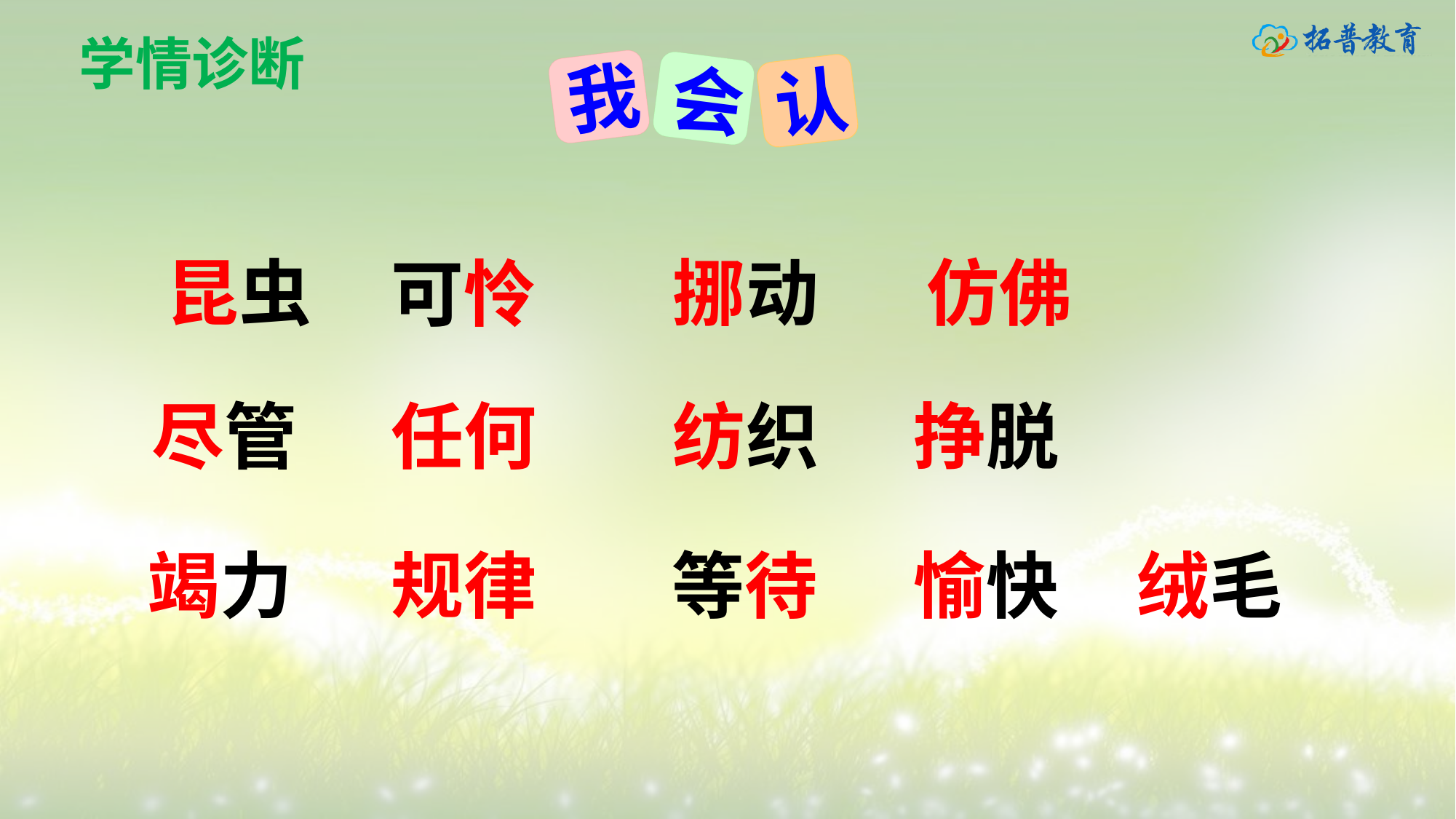

学情诊断
我
会
认
昆虫
挪动
仿佛
可怜
尽管
任何
纺织
挣脱
竭力
规律
等待
愉快
绒毛